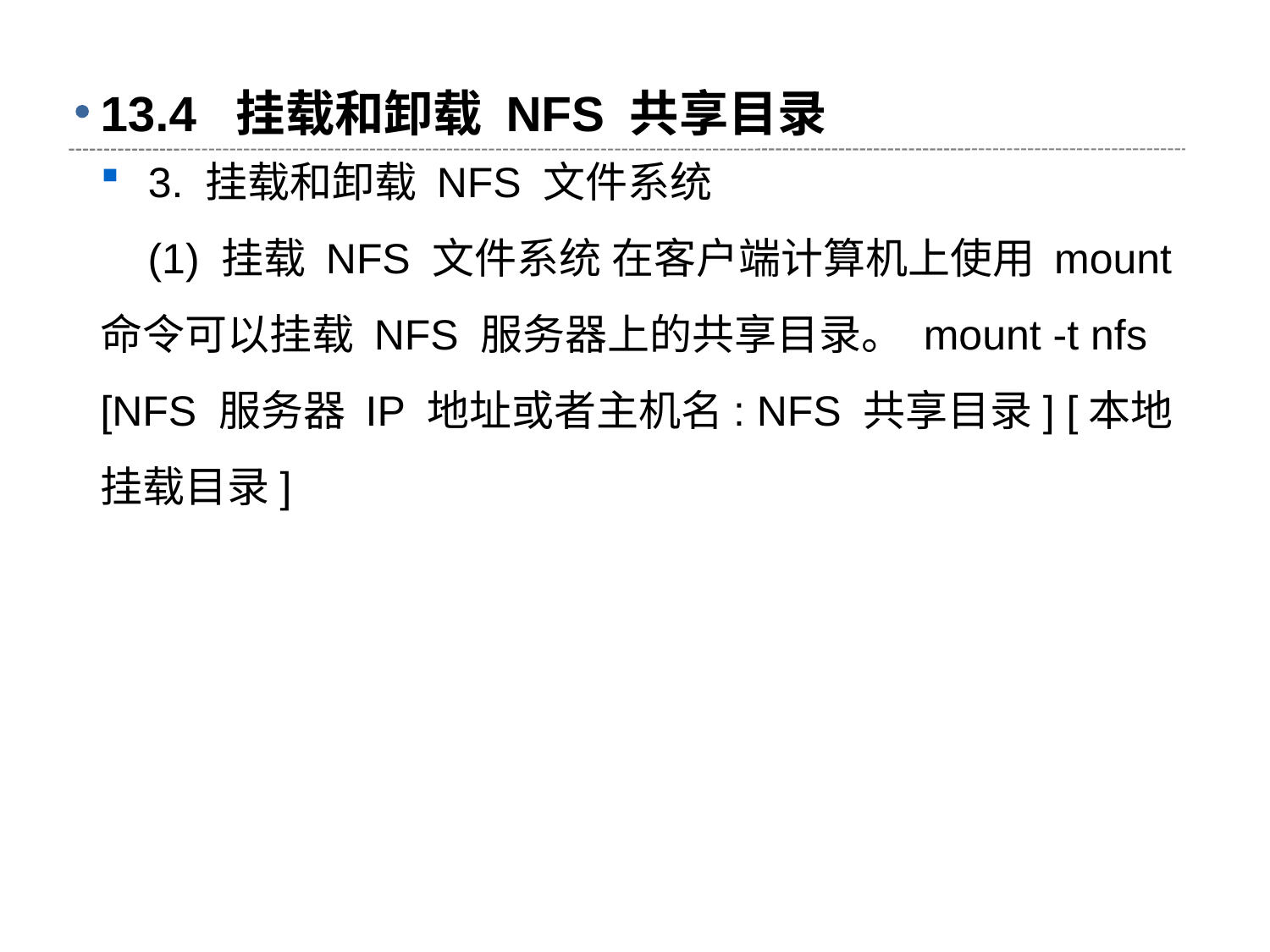

# 13.4  挂载和卸载 NFS 共享目录

3. 挂载和卸载 NFS 文件系统
    (1) 挂载 NFS 文件系统 在客户端计算机上使用 mount 命令可以挂载 NFS 服务器上的共享目录。 mount -t nfs [NFS 服务器 IP 地址或者主机名: NFS 共享目录] [本地挂载目录]